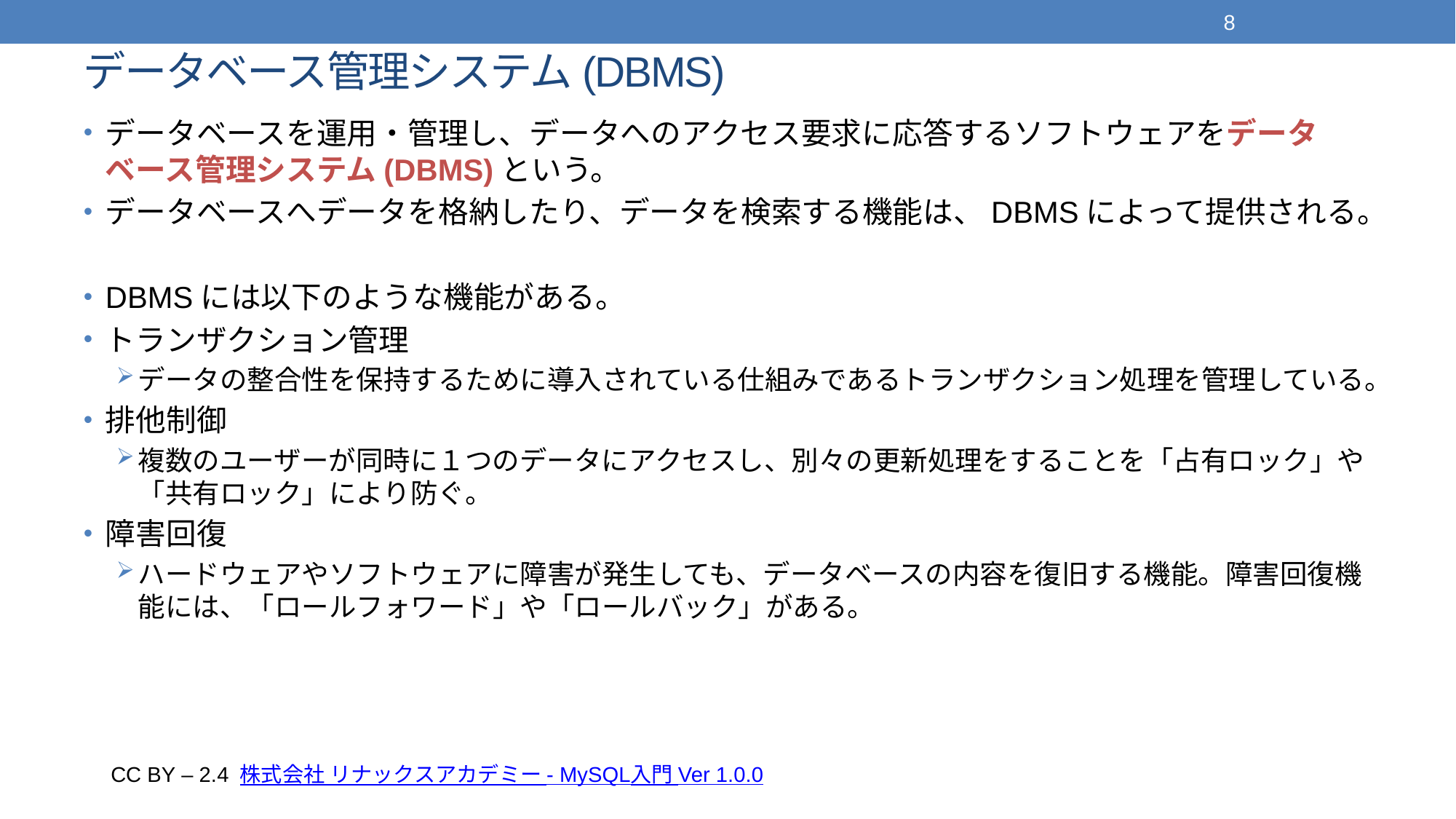

8
# データベース管理システム(DBMS)
データベースを運用・管理し、データへのアクセス要求に応答するソフトウェアをデータベース管理システム(DBMS)という。
データベースへデータを格納したり、データを検索する機能は、DBMSによって提供される。

DBMSには以下のような機能がある。
トランザクション管理
データの整合性を保持するために導入されている仕組みであるトランザクション処理を管理している。
排他制御
複数のユーザーが同時に１つのデータにアクセスし、別々の更新処理をすることを「占有ロック」や「共有ロック」により防ぐ。
障害回復
ハードウェアやソフトウェアに障害が発生しても、データベースの内容を復旧する機能。障害回復機能には、「ロールフォワード」や「ロールバック」がある。
CC BY – 2.4 株式会社 リナックスアカデミー - MySQL入門 Ver 1.0.0